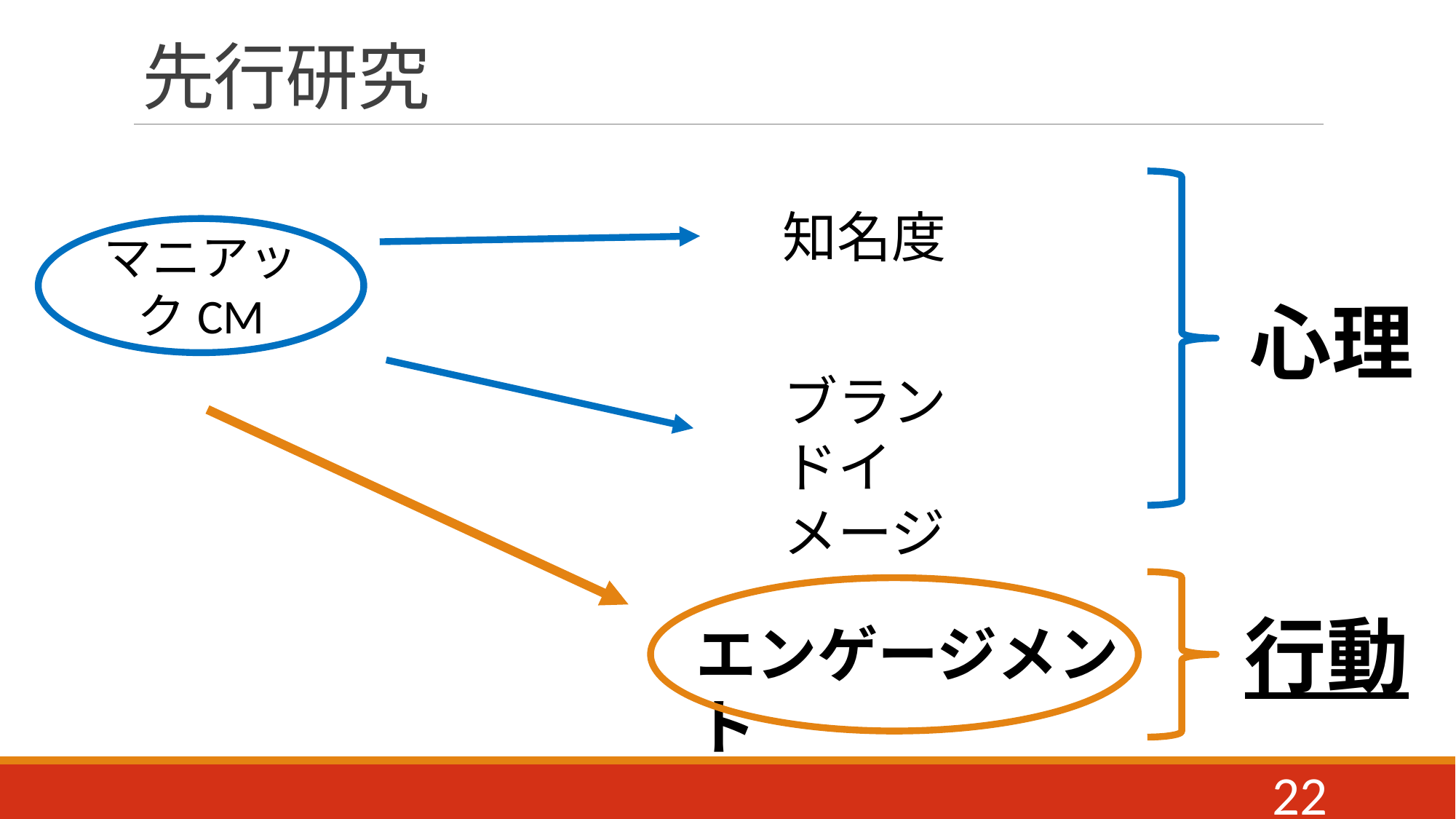

# 先行研究

知名度
マニアックCM
心理
ブランドイメージ

行動
エンゲージメント
22